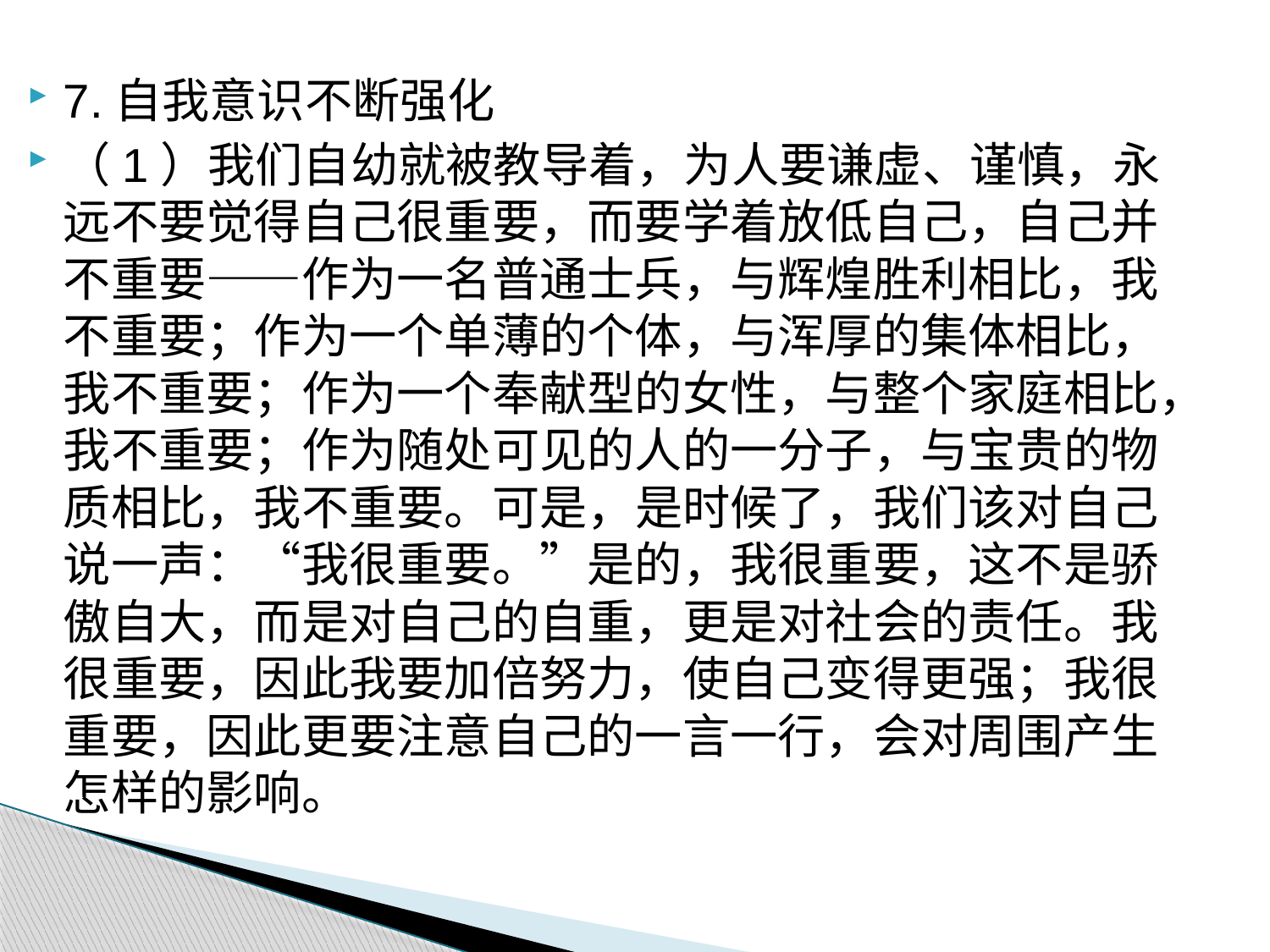

7.自我意识不断强化
（1）我们自幼就被教导着，为人要谦虚、谨慎，永远不要觉得自己很重要，而要学着放低自己，自己并不重要——作为一名普通士兵，与辉煌胜利相比，我不重要；作为一个单薄的个体，与浑厚的集体相比，我不重要；作为一个奉献型的女性，与整个家庭相比，我不重要；作为随处可见的人的一分子，与宝贵的物质相比，我不重要。可是，是时候了，我们该对自己说一声：“我很重要。”是的，我很重要，这不是骄傲自大，而是对自己的自重，更是对社会的责任。我很重要，因此我要加倍努力，使自己变得更强；我很重要，因此更要注意自己的一言一行，会对周围产生怎样的影响。